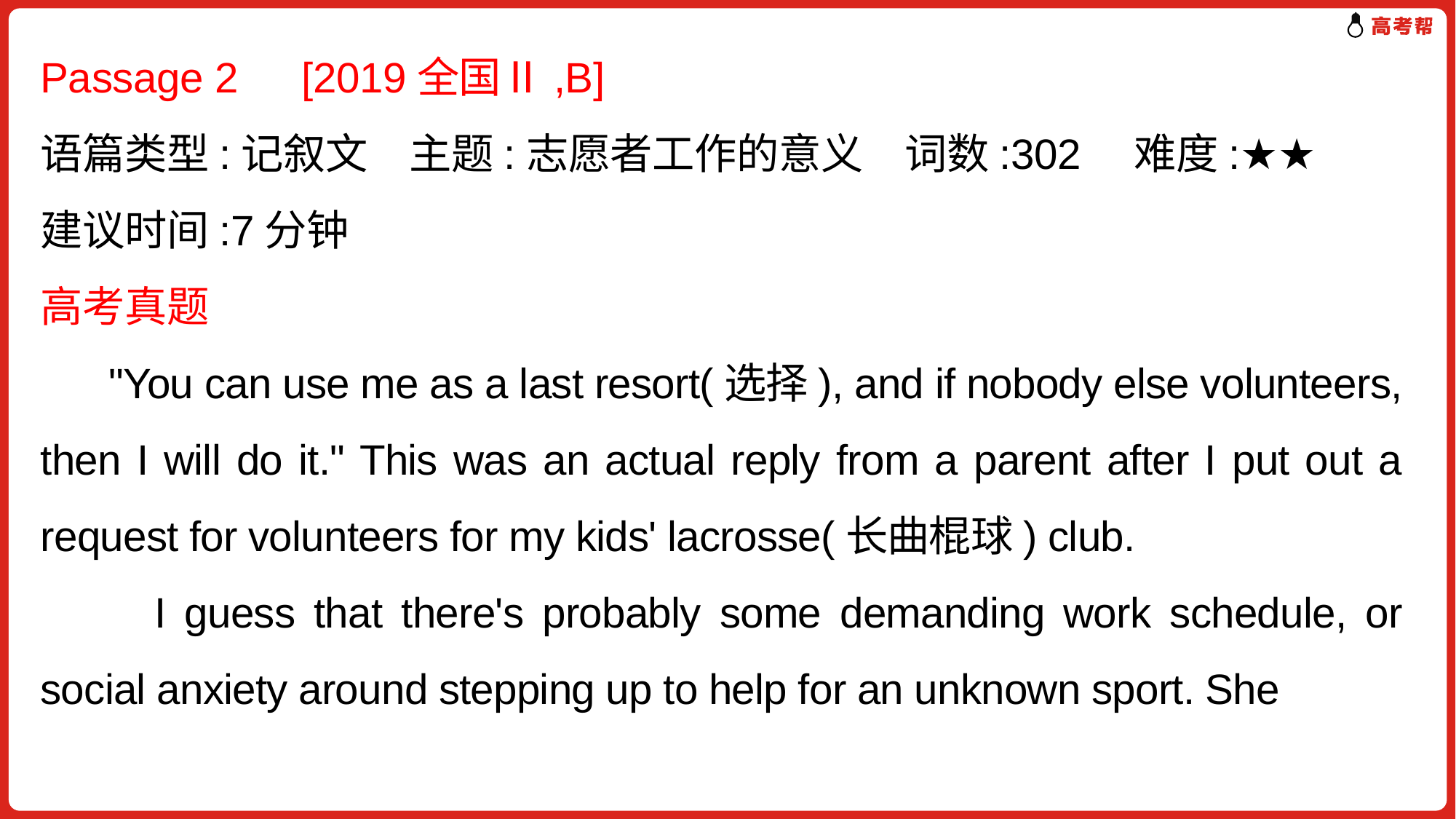

Passage 2　[2019全国Ⅱ,B]
语篇类型:记叙文　主题:志愿者工作的意义　词数:302　难度:★★
建议时间:7分钟
高考真题
      "You can use me as a last resort(选择), and if nobody else volunteers, then I will do it." This was an actual reply from a parent after I put out a request for volunteers for my kids' lacrosse(长曲棍球) club.
      I guess that there's probably some demanding work schedule, or social anxiety around stepping up to help for an unknown sport. She